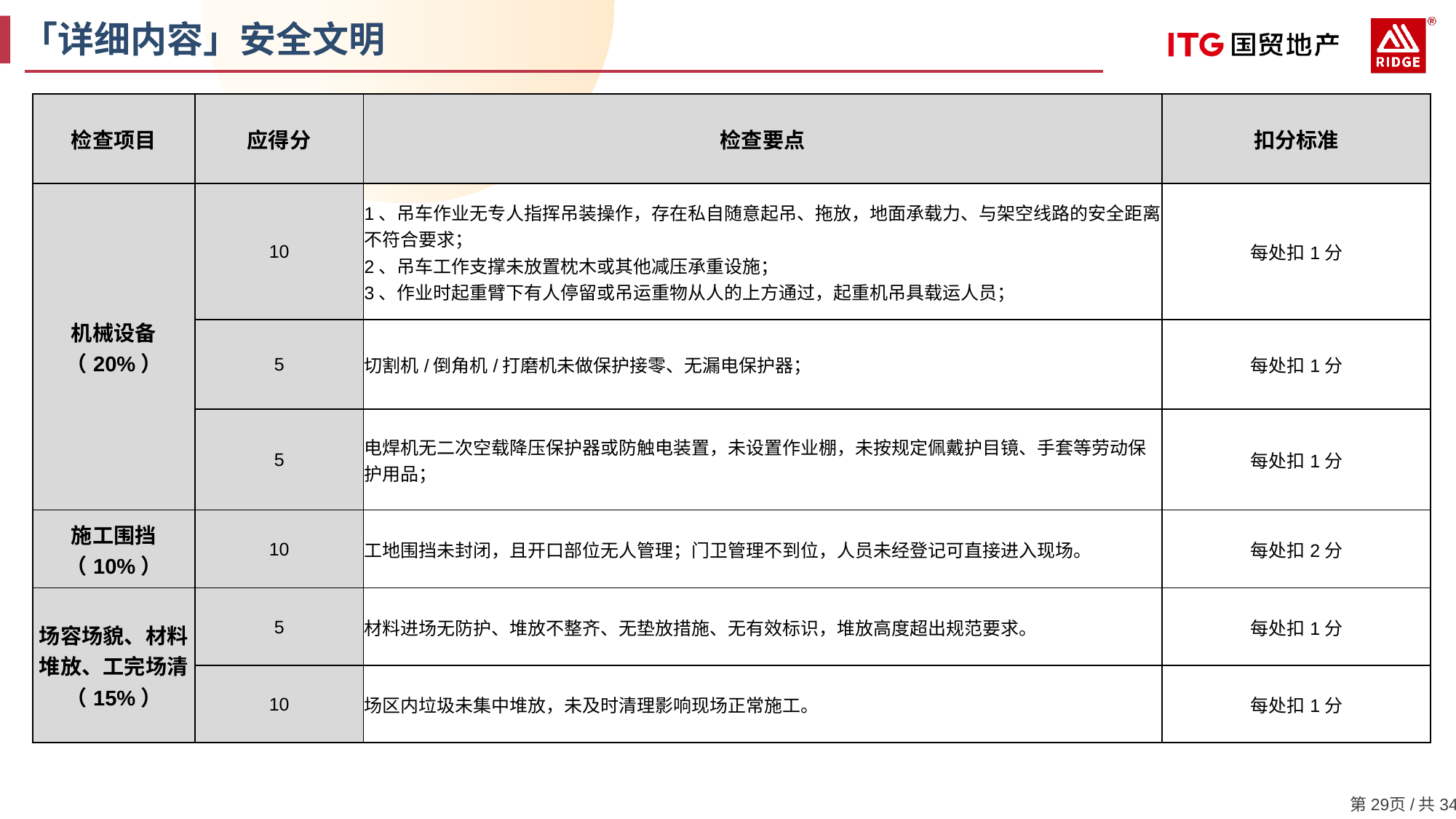

「详细内容」安全文明
| 检查项目 | 应得分 | 检查要点 | 扣分标准 |
| --- | --- | --- | --- |
| 机械设备 （20%） | 10 | 1、吊车作业无专人指挥吊装操作，存在私自随意起吊、拖放，地面承载力、与架空线路的安全距离不符合要求； 2、吊车工作支撑未放置枕木或其他减压承重设施； 3、作业时起重臂下有人停留或吊运重物从人的上方通过，起重机吊具载运人员； | 每处扣1分 |
|  | 5 | 切割机/倒角机/打磨机未做保护接零、无漏电保护器； | 每处扣1分 |
|  | 5 | 电焊机无二次空载降压保护器或防触电装置，未设置作业棚，未按规定佩戴护目镜、手套等劳动保护用品； | 每处扣1分 |
| 施工围挡 （10%） | 10 | 工地围挡未封闭，且开口部位无人管理；门卫管理不到位，人员未经登记可直接进入现场。 | 每处扣2分 |
| 场容场貌、材料堆放、工完场清（15%） | 5 | 材料进场无防护、堆放不整齐、无垫放措施、无有效标识，堆放高度超出规范要求。 | 每处扣1分 |
|  | 10 | 场区内垃圾未集中堆放，未及时清理影响现场正常施工。 | 每处扣1分 |